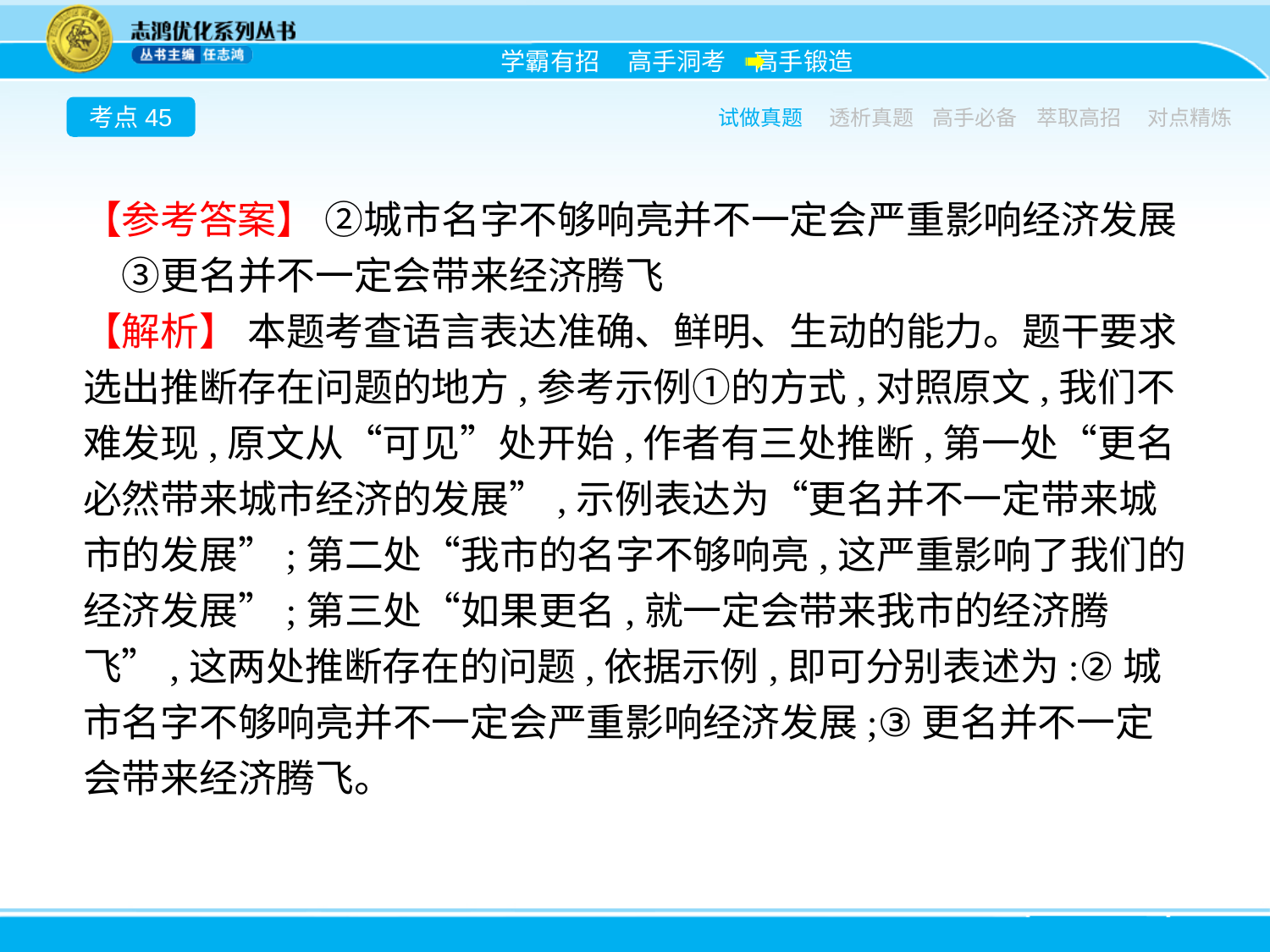

考点45
试做真题
透析真题
高手必备
萃取高招
对点精炼
【参考答案】 ②城市名字不够响亮并不一定会严重影响经济发展　③更名并不一定会带来经济腾飞
【解析】 本题考查语言表达准确、鲜明、生动的能力。题干要求选出推断存在问题的地方,参考示例①的方式,对照原文,我们不难发现,原文从“可见”处开始,作者有三处推断,第一处“更名必然带来城市经济的发展”,示例表达为“更名并不一定带来城市的发展”;第二处“我市的名字不够响亮,这严重影响了我们的经济发展”;第三处“如果更名,就一定会带来我市的经济腾飞”,这两处推断存在的问题,依据示例,即可分别表述为:②城市名字不够响亮并不一定会严重影响经济发展;③更名并不一定会带来经济腾飞。